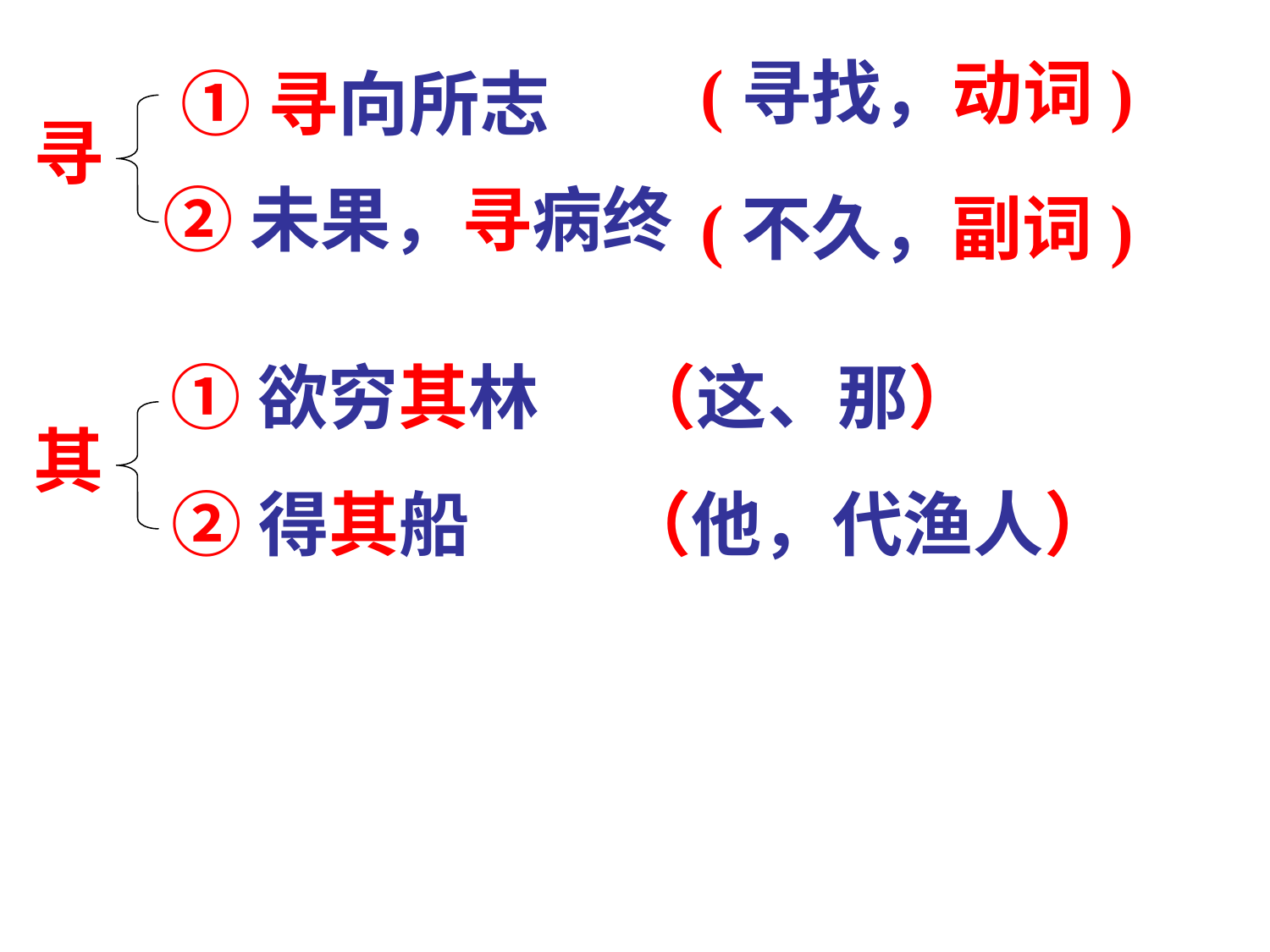

(寻找，动词)
 ①寻向所志

寻
②未果，寻病终
(不久，副词)
 ①欲穷其林
（这、那）

其
②得其船
（他，代渔人）